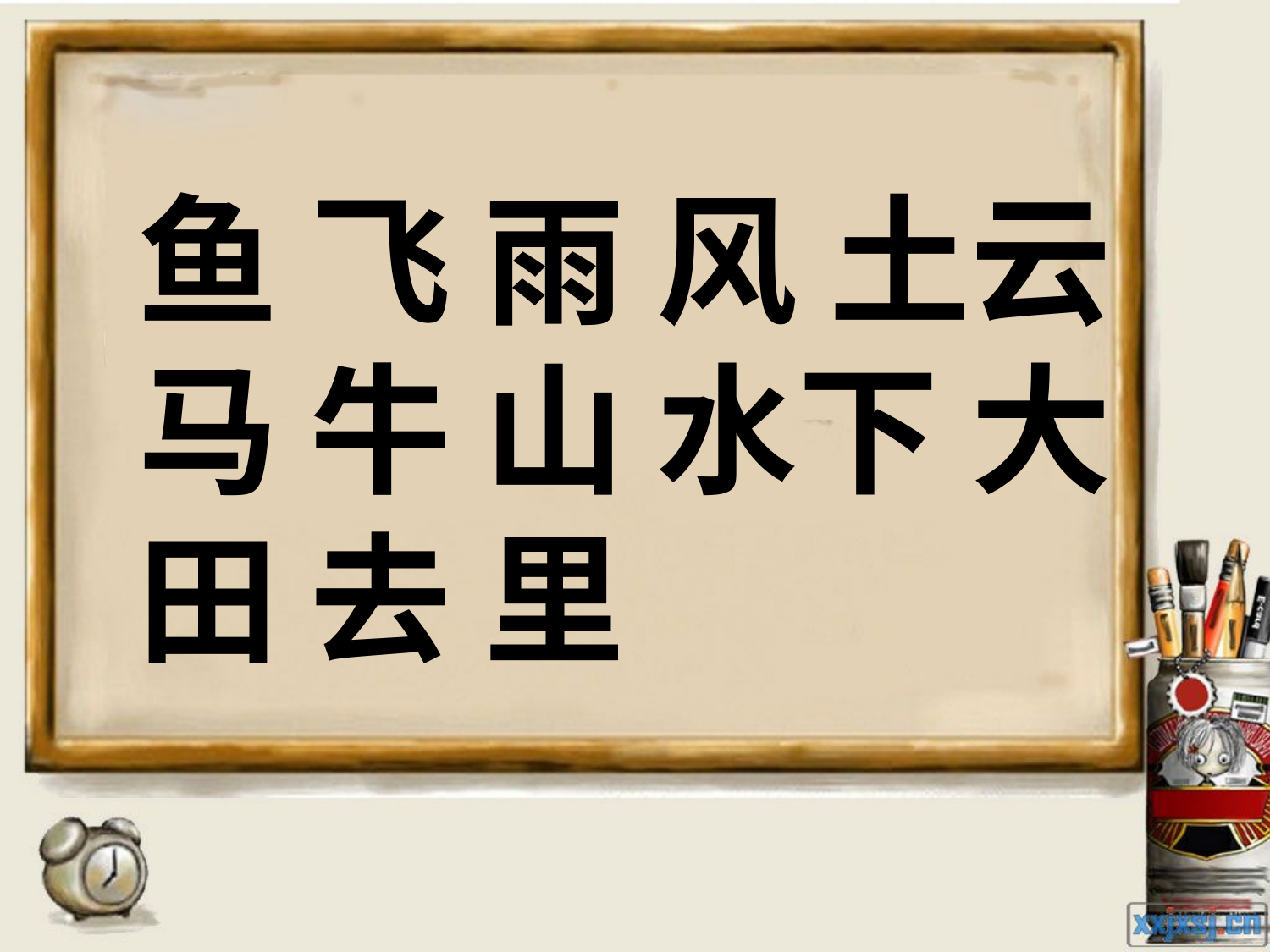

鱼 飞 雨 风 土云 马 牛 山 水下 大 田 去 里